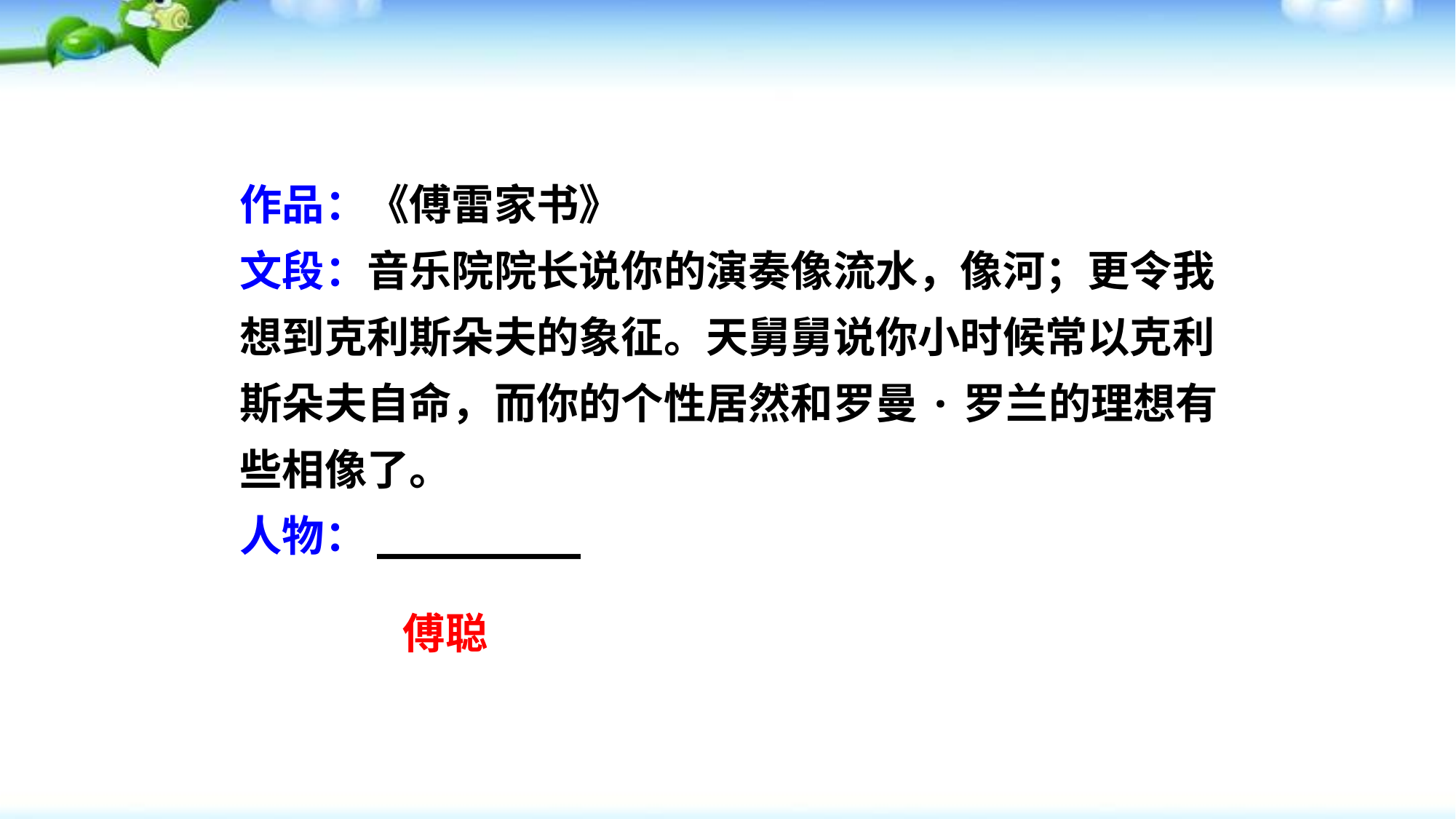

作品：《傅雷家书》
文段：音乐院院长说你的演奏像流水，像河；更令我想到克利斯朵夫的象征。天舅舅说你小时候常以克利斯朵夫自命，而你的个性居然和罗曼·罗兰的理想有些相像了。
人物：________
傅聪